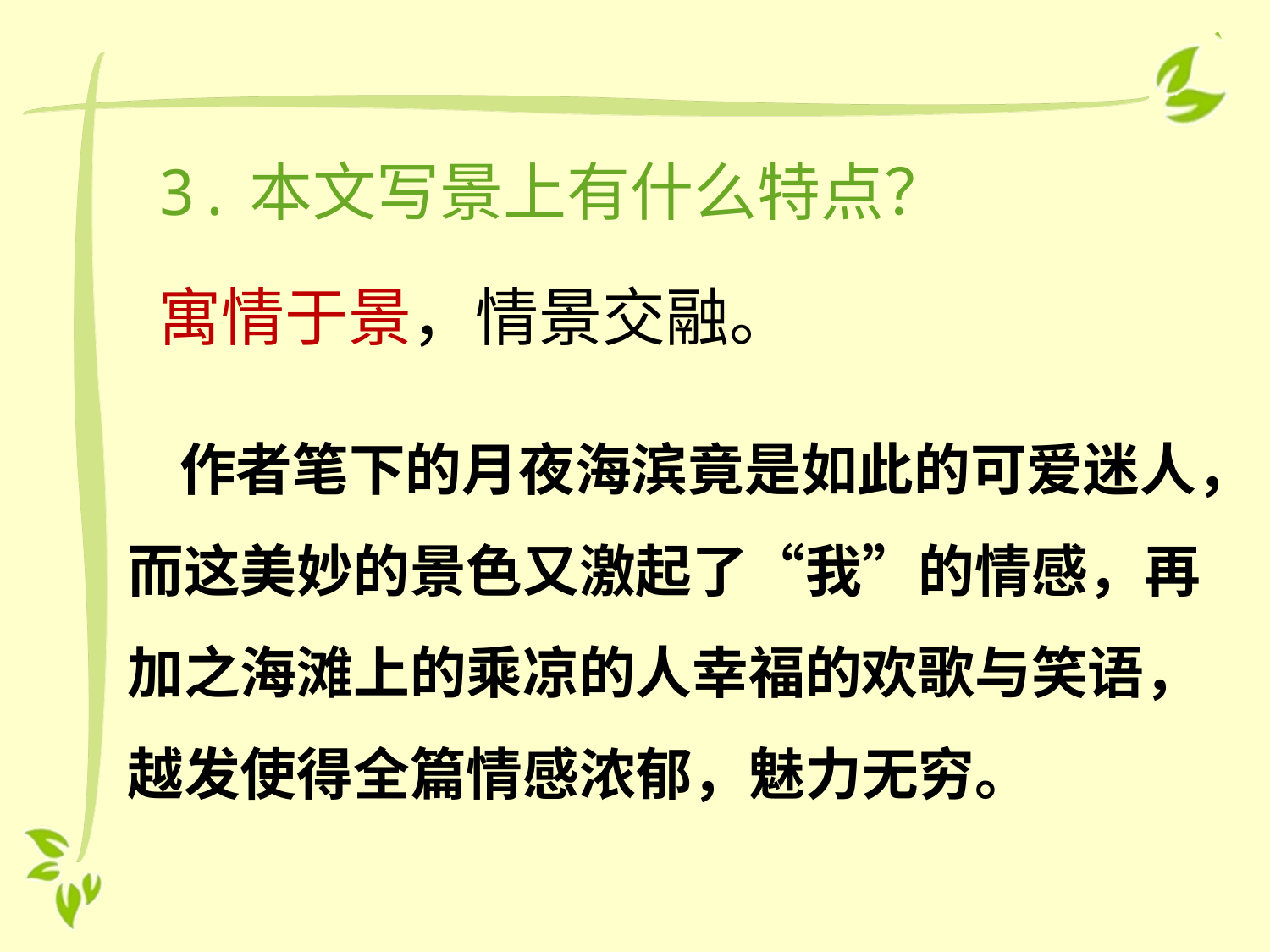

3.本文写景上有什么特点？
寓情于景，情景交融。
   作者笔下的月夜海滨竟是如此的可爱迷人，而这美妙的景色又激起了“我”的情感，再加之海滩上的乘凉的人幸福的欢歌与笑语，越发使得全篇情感浓郁，魅力无穷。